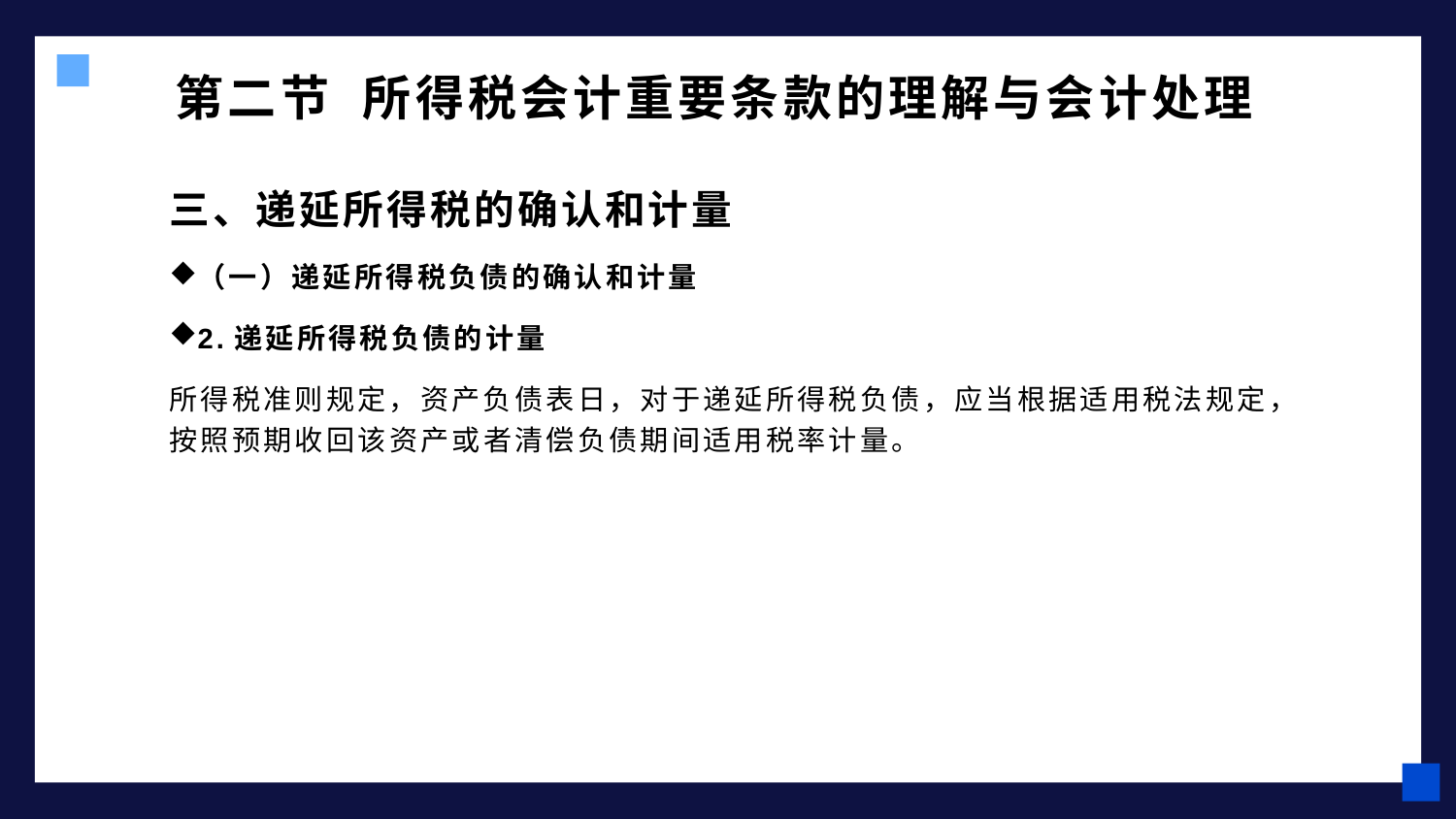

# 第二节  所得税会计重要条款的理解与会计处理
三、递延所得税的确认和计量
（一）递延所得税负债的确认和计量
2.递延所得税负债的计量
所得税准则规定，资产负债表日，对于递延所得税负债，应当根据适用税法规定，按照预期收回该资产或者清偿负债期间适用税率计量。